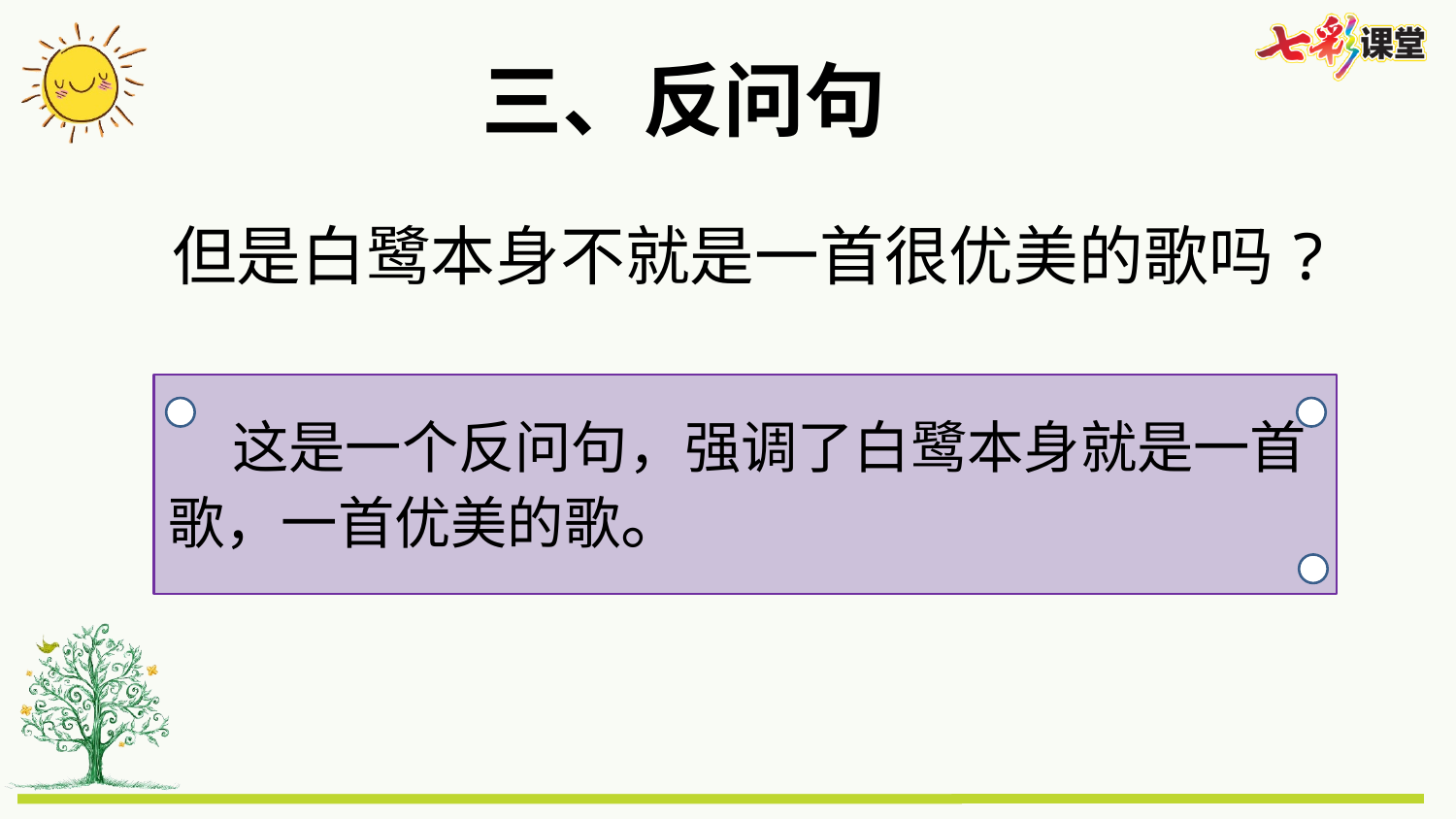

三、反问句
但是白鹭本身不就是一首很优美的歌吗?
    这是一个反问句，强调了白鹭本身就是一首歌，一首优美的歌。